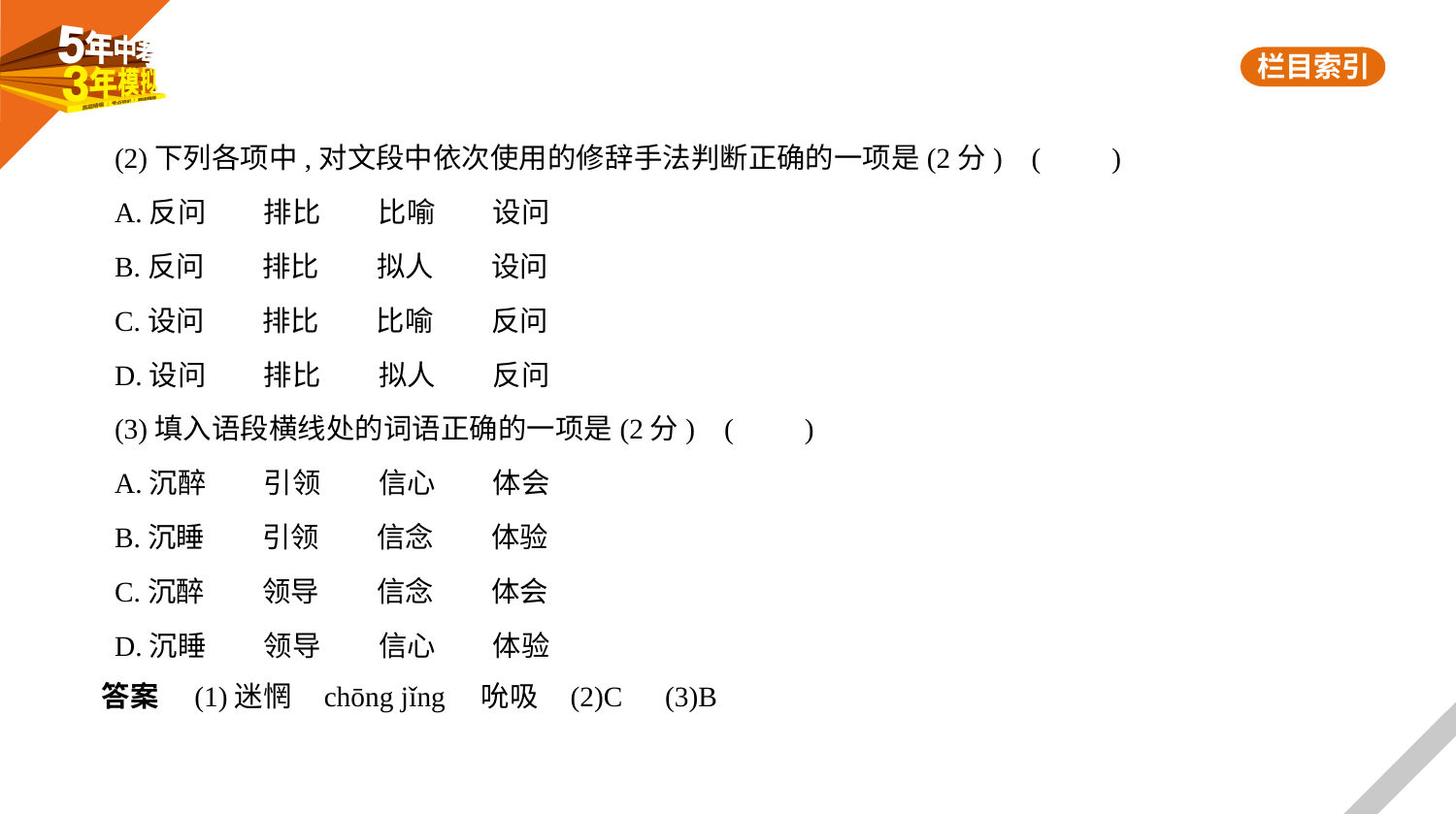

(2)下列各项中,对文段中依次使用的修辞手法判断正确的一项是(2分) (　　)
A.反问　　排比　　比喻　　设问
B.反问　　排比　　拟人　　设问
C.设问　　排比　　比喻　　反问
D.设问　　排比　　拟人　　反问
(3)填入语段横线处的词语正确的一项是(2分) (　　)
A.沉醉　　引领　　信心　　体会
B.沉睡　　引领　　信念　　体验
C.沉醉　　领导　　信念　　体会
D.沉睡　　领导　　信心　　体验
答案　(1)迷惘    chōng jǐng　吮吸    (2)C　(3)B